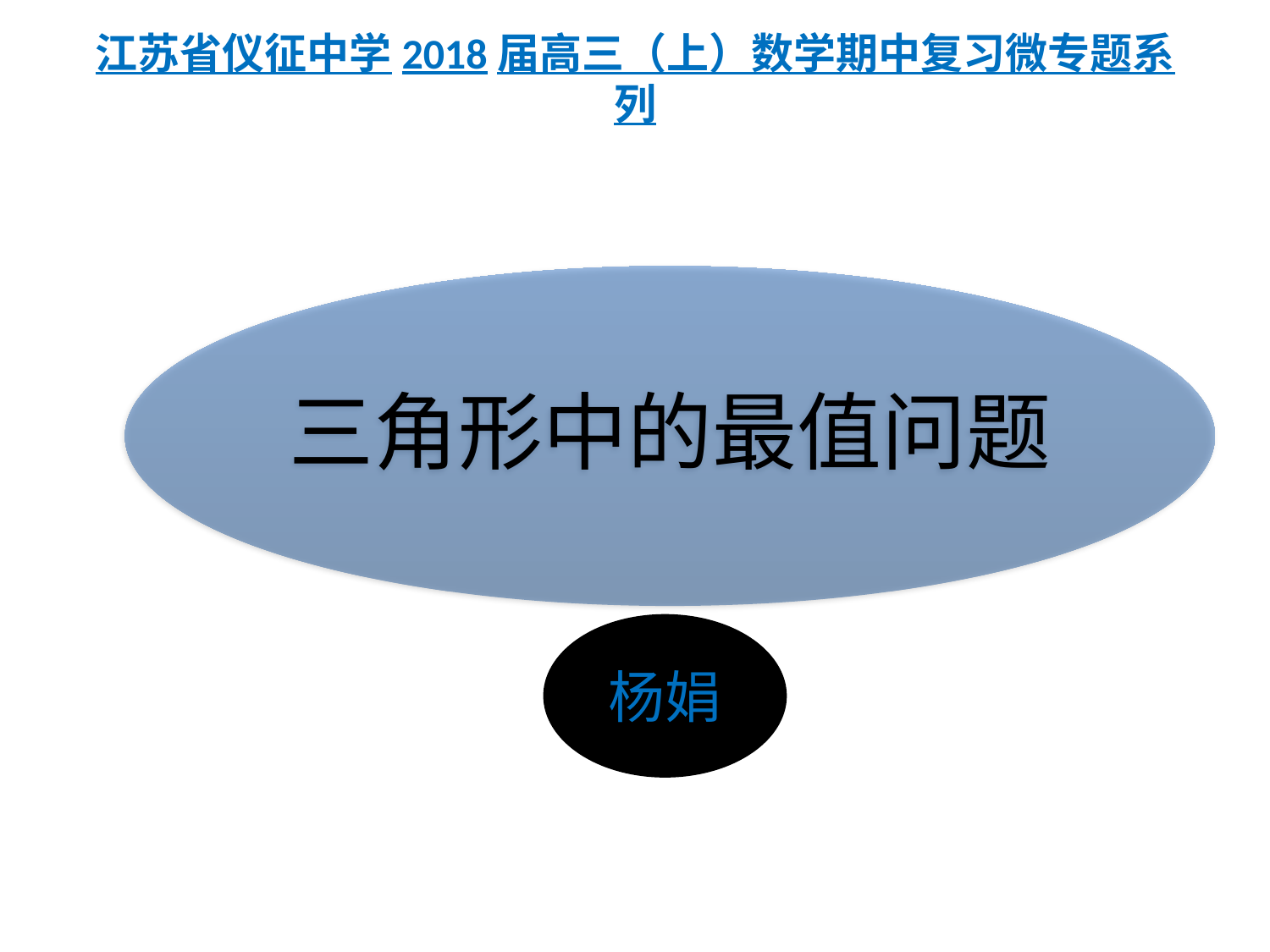

# 江苏省仪征中学2018届高三（上）数学期中复习微专题系列
三角形中的最值问题
杨娟